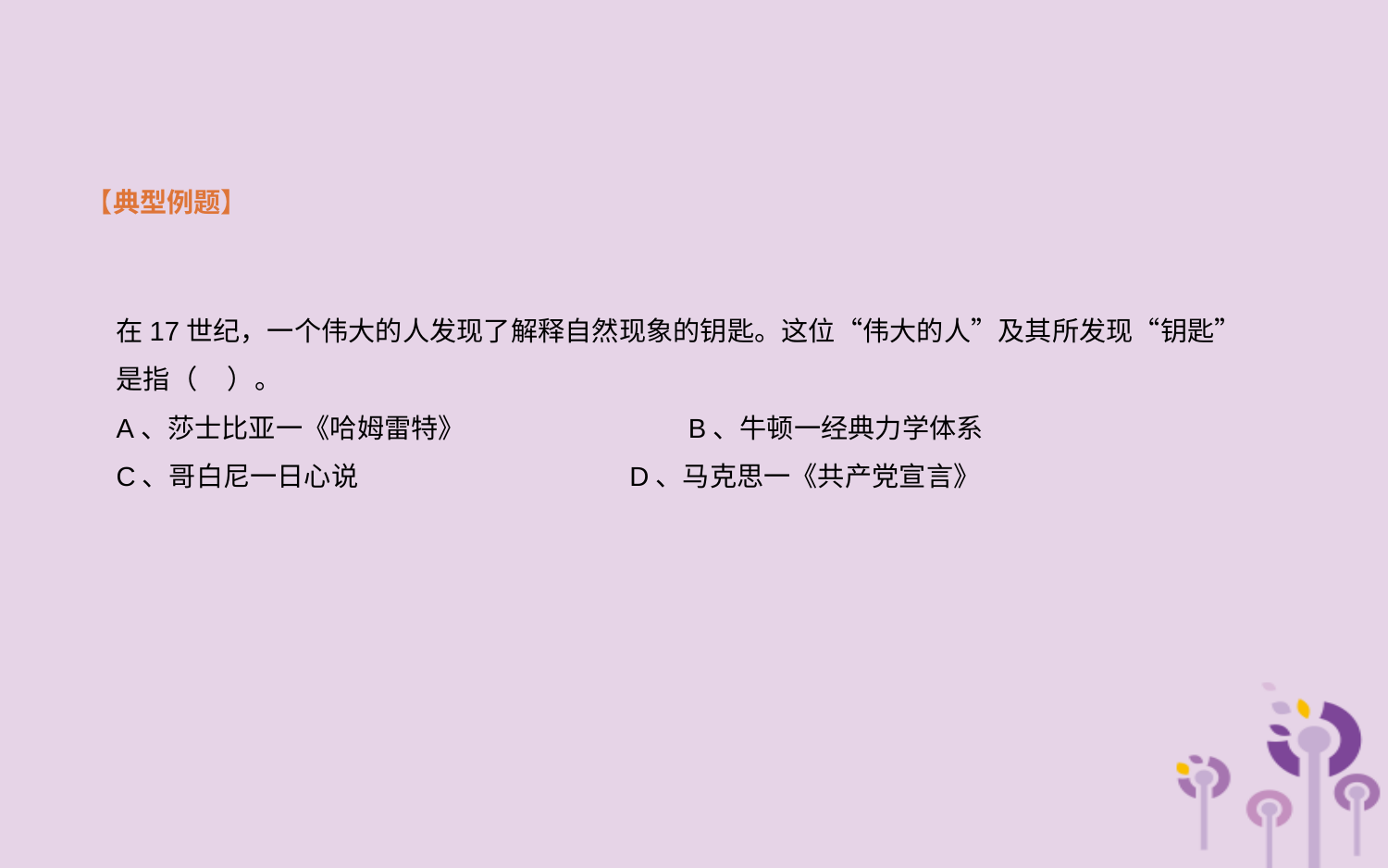

【典型例题】
在17世纪，一个伟大的人发现了解释自然现象的钥匙。这位“伟大的人”及其所发现“钥匙”是指（     ）。
A、莎士比亚一《哈姆雷特》                                    B、牛顿一经典力学体系
C、哥白尼一日心说                                            D、马克思一《共产党宣言》